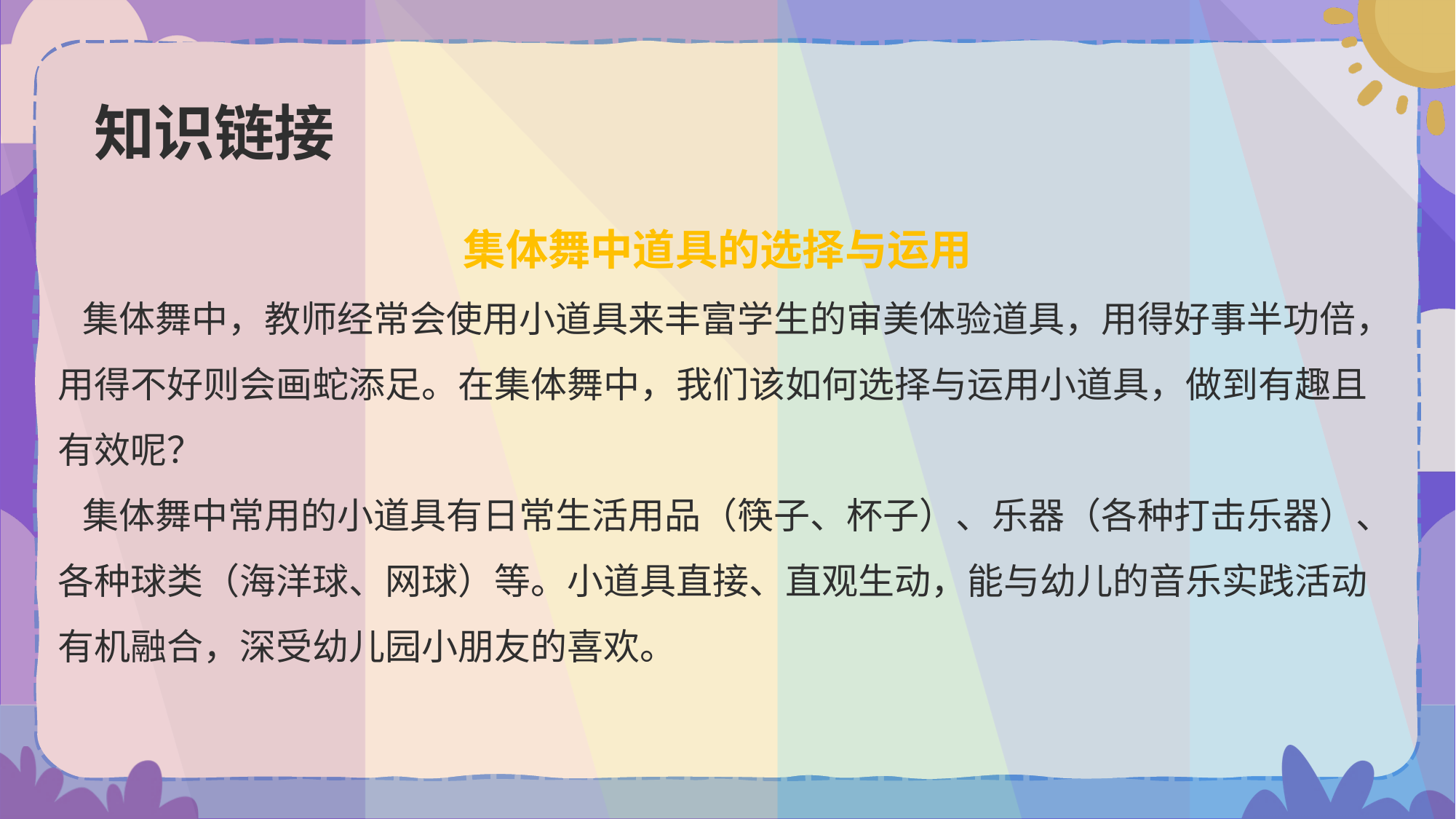

# 知识链接
                                         集体舞中道具的选择与运用
   集体舞中，教师经常会使用小道具来丰富学生的审美体验道具，用得好事半功倍，用得不好则会画蛇添足。在集体舞中，我们该如何选择与运用小道具，做到有趣且有效呢？
   集体舞中常用的小道具有日常生活用品（筷子、杯子）、乐器（各种打击乐器）、各种球类（海洋球、网球）等。小道具直接、直观生动，能与幼儿的音乐实践活动有机融合，深受幼儿园小朋友的喜欢。